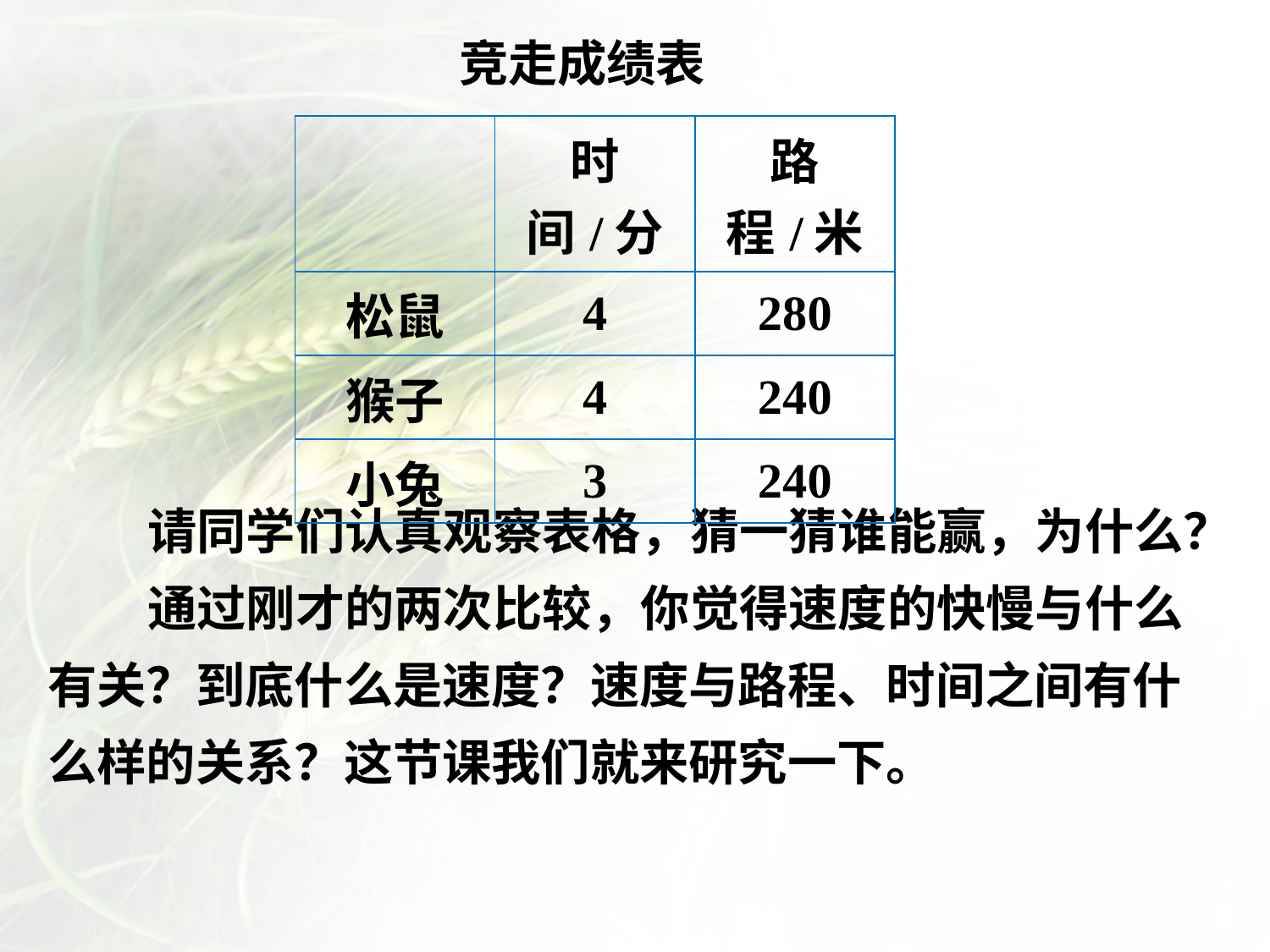

竞走成绩表
|  | 时间/分 | 路程/米 |
| --- | --- | --- |
| 松鼠 | 4 | 280 |
| 猴子 | 4 | 240 |
| 小兔 | 3 | 240 |
请同学们认真观察表格，猜一猜谁能赢，为什么？
通过刚才的两次比较，你觉得速度的快慢与什么有关？到底什么是速度？速度与路程、时间之间有什么样的关系？这节课我们就来研究一下。